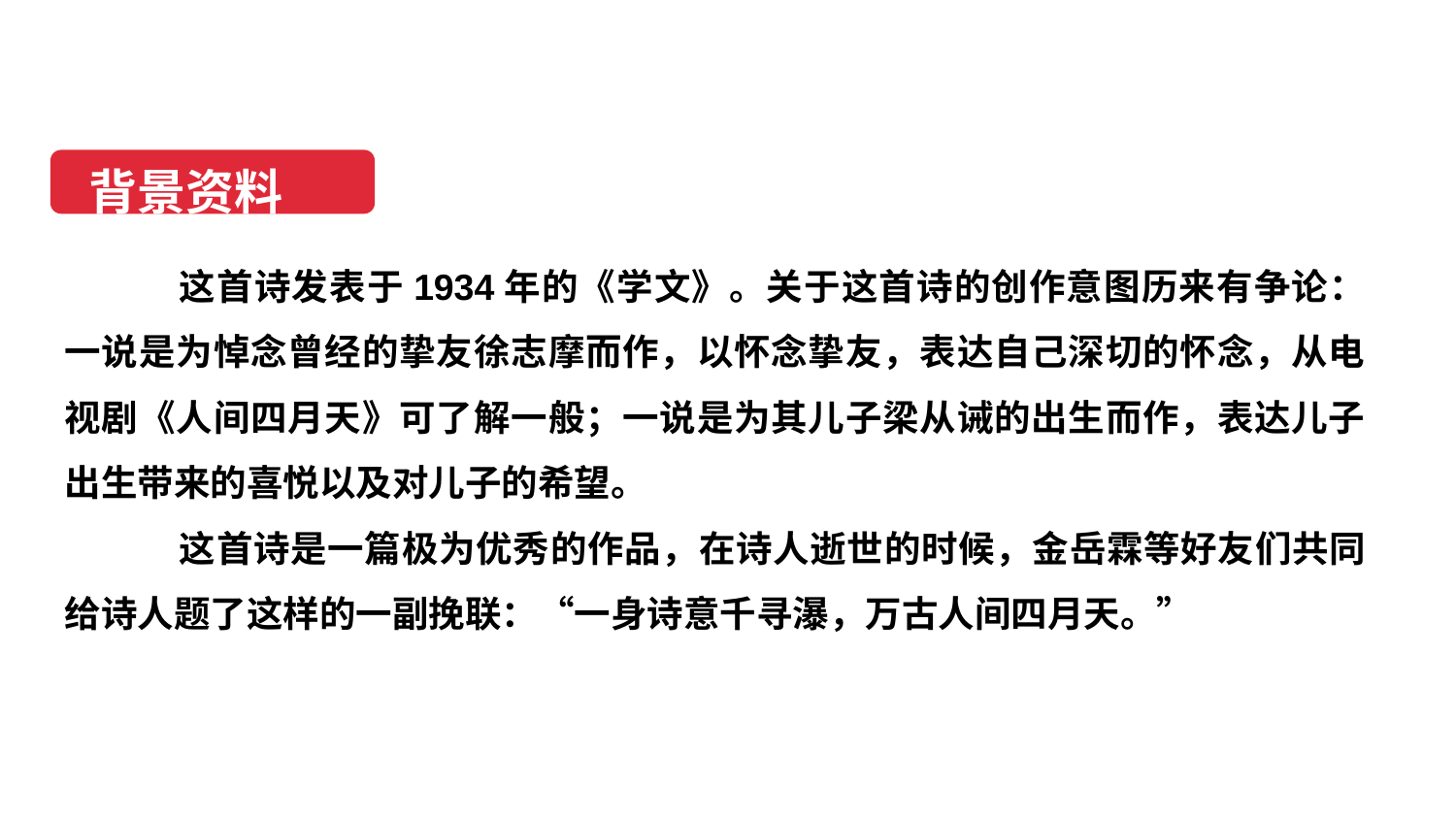

背景资料
这首诗发表于1934年的《学文》。关于这首诗的创作意图历来有争论：一说是为悼念曾经的挚友徐志摩而作，以怀念挚友，表达自己深切的怀念，从电视剧《人间四月天》可了解一般；一说是为其儿子梁从诫的出生而作，表达儿子出生带来的喜悦以及对儿子的希望。
这首诗是一篇极为优秀的作品，在诗人逝世的时候，金岳霖等好友们共同给诗人题了这样的一副挽联：“一身诗意千寻瀑，万古人间四月天。”